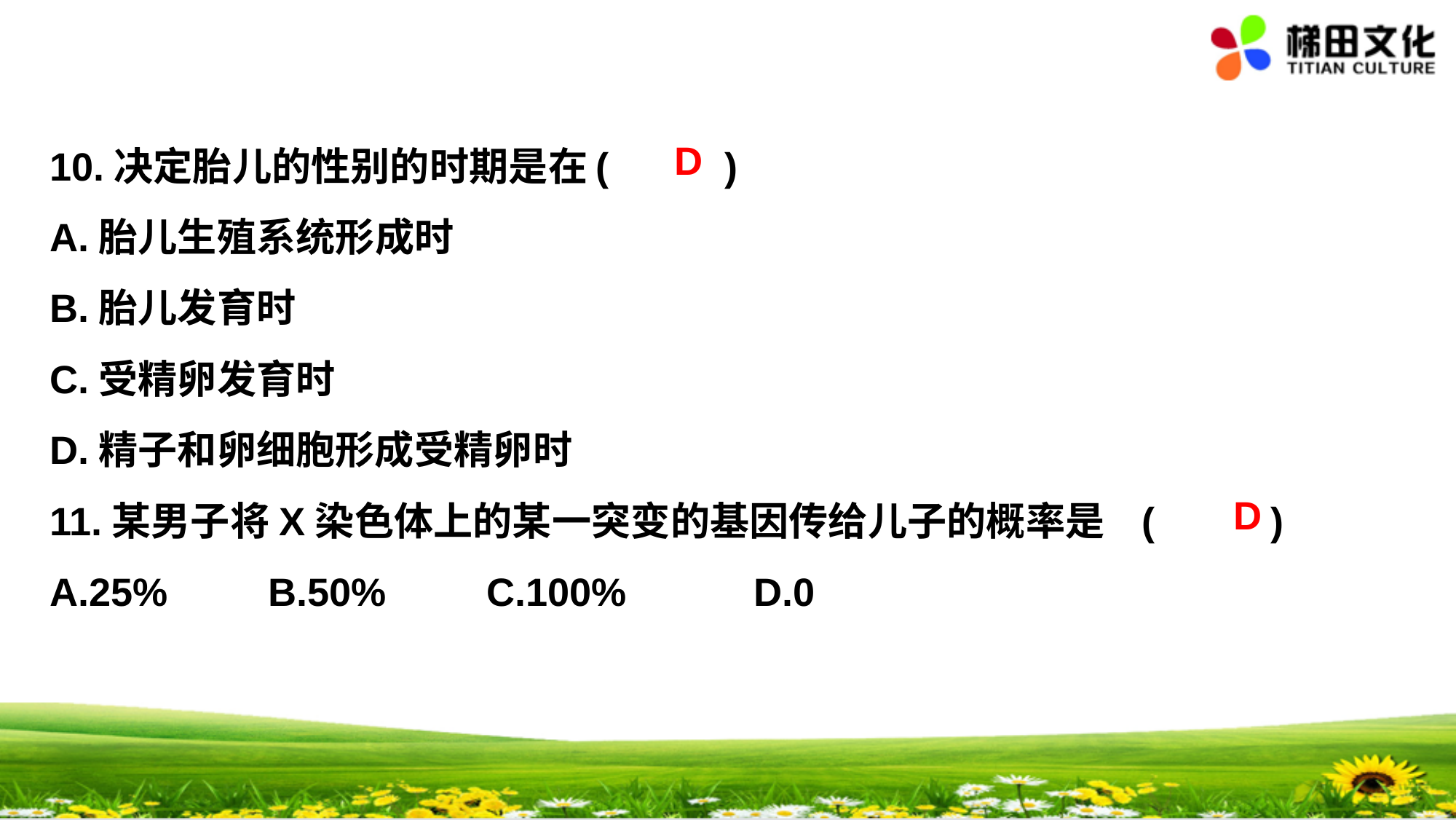

D
10.决定胎儿的性别的时期是在	(　  　)
A.胎儿生殖系统形成时
B.胎儿发育时
C.受精卵发育时
D.精子和卵细胞形成受精卵时
11.某男子将X染色体上的某一突变的基因传给儿子的概率是	(　  　)
A.25%　　	B.50%　　	C.100%　	　D.0
D